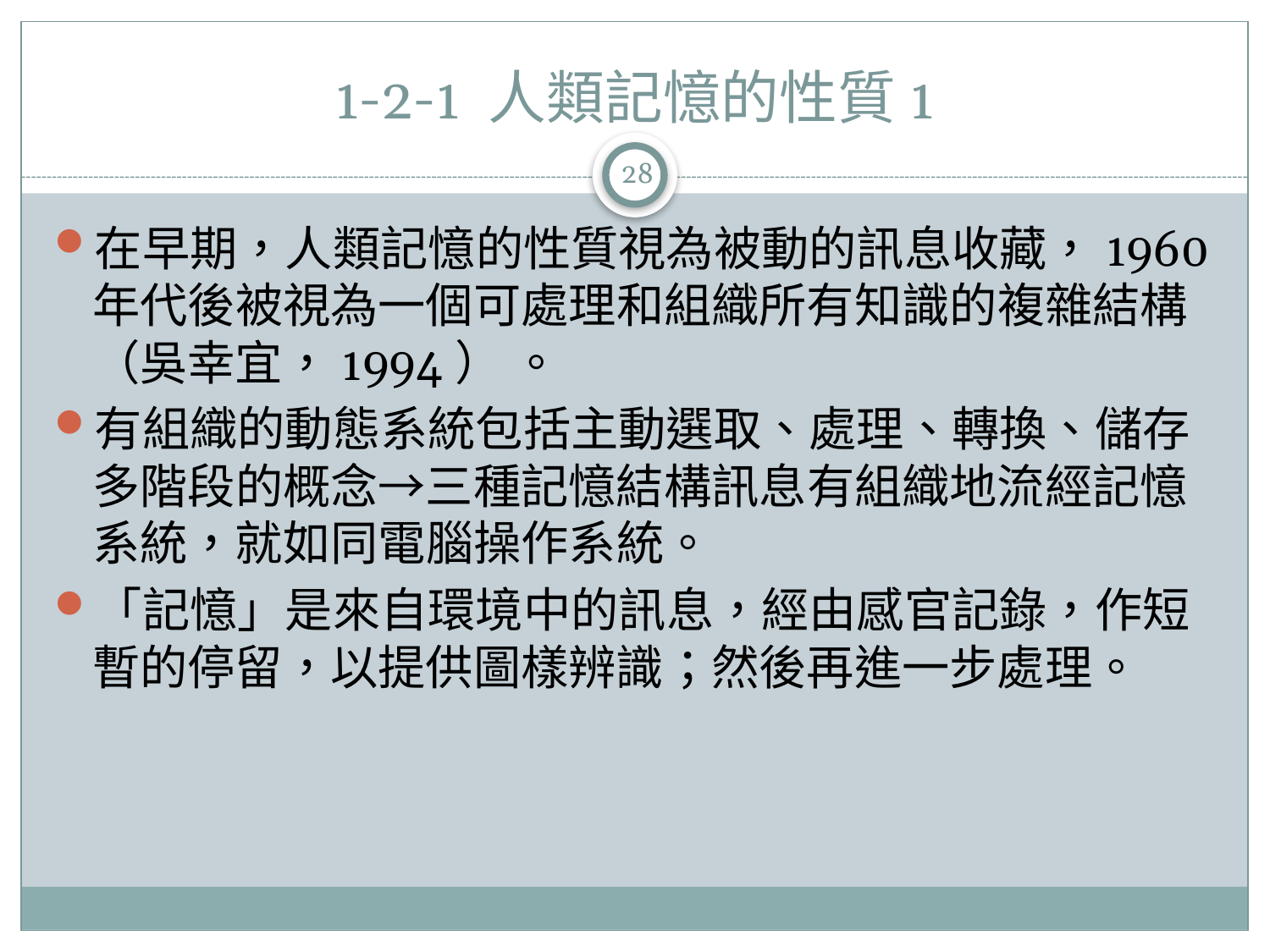

# 1-2-1 人類記憶的性質1
28
在早期，人類記憶的性質視為被動的訊息收藏，1960年代後被視為一個可處理和組織所有知識的複雜結構（吳幸宜，1994） 。
有組織的動態系統包括主動選取、處理、轉換、儲存多階段的概念→三種記憶結構訊息有組織地流經記憶系統，就如同電腦操作系統。
「記憶」是來自環境中的訊息，經由感官記錄，作短暫的停留，以提供圖樣辨識；然後再進一步處理。